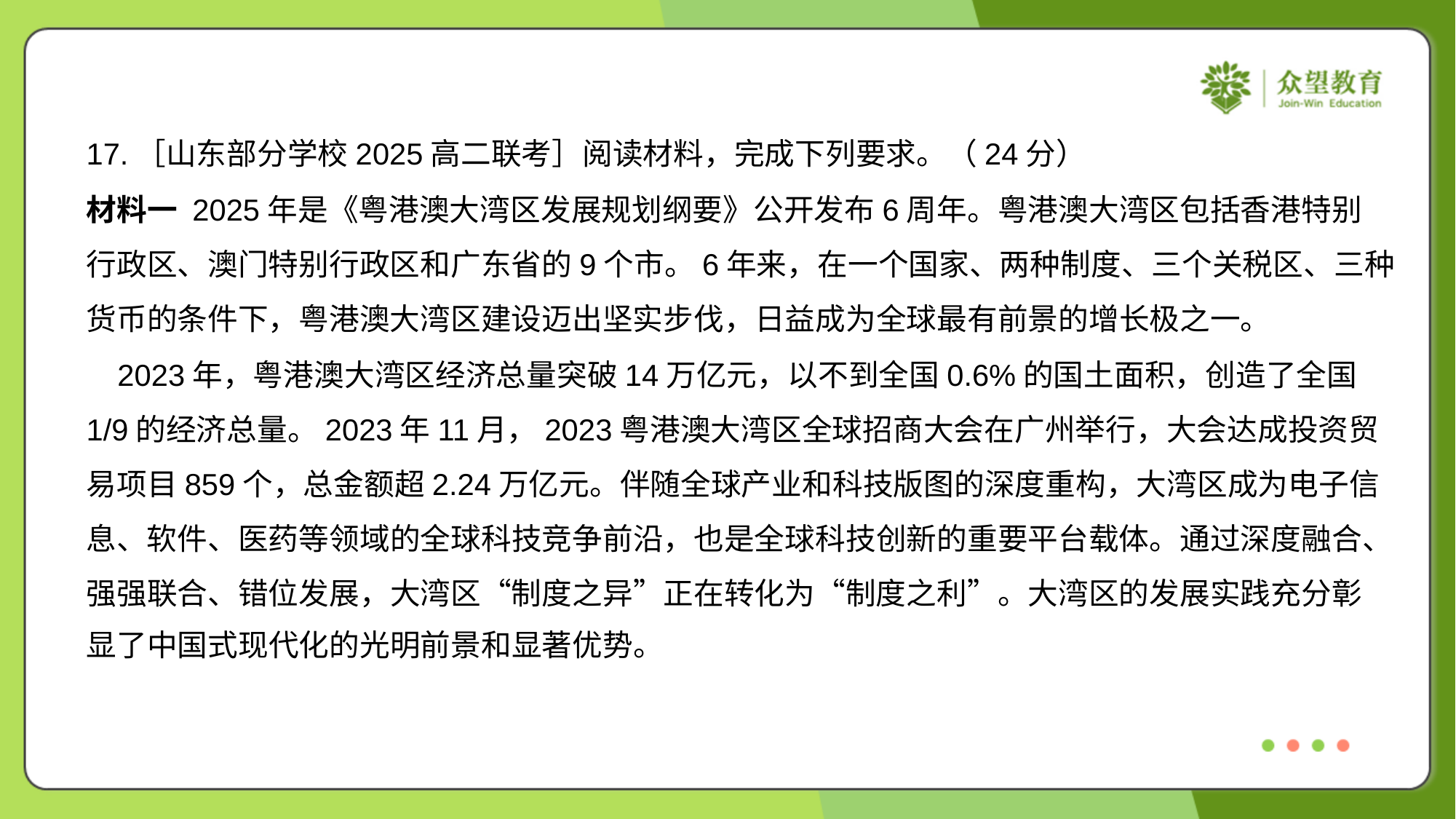

17.［山东部分学校2025高二联考］阅读材料，完成下列要求。（24分）
材料一 2025年是《粤港澳大湾区发展规划纲要》公开发布6周年。粤港澳大湾区包括香港特别
行政区、澳门特别行政区和广东省的9个市。6年来，在一个国家、两种制度、三个关税区、三种
货币的条件下，粤港澳大湾区建设迈出坚实步伐，日益成为全球最有前景的增长极之一。
    2023年，粤港澳大湾区经济总量突破14万亿元，以不到全国0.6%的国土面积，创造了全国
1/9的经济总量。2023年11月，2023粤港澳大湾区全球招商大会在广州举行，大会达成投资贸
易项目859个，总金额超2.24万亿元。伴随全球产业和科技版图的深度重构，大湾区成为电子信
息、软件、医药等领域的全球科技竞争前沿，也是全球科技创新的重要平台载体。通过深度融合、
强强联合、错位发展，大湾区“制度之异”正在转化为“制度之利”。大湾区的发展实践充分彰
显了中国式现代化的光明前景和显著优势。